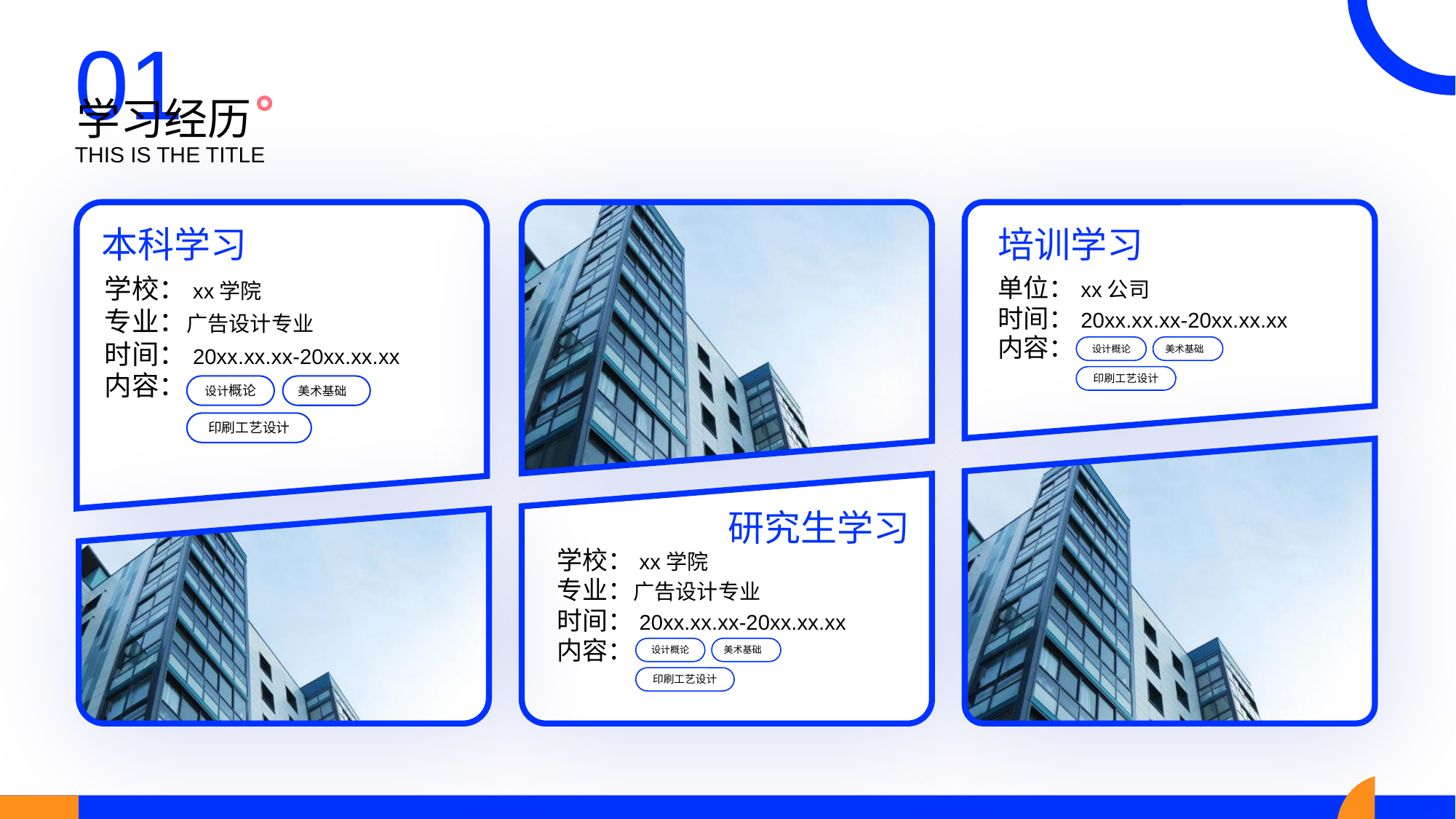

01
学习经历
THIS IS THE TITLE

本科学习
培训学习
学校：xx学院
专业：广告设计专业
时间：20xx.xx.xx-20xx.xx.xx
单位：xx公司
时间：20xx.xx.xx-20xx.xx.xx
内容：
设计概论
美术基础
内容：
设计概论
美术基础
印刷工艺设计
印刷工艺设计

研究生学习
学校：xx学院
专业：广告设计专业
时间：20xx.xx.xx-20xx.xx.xx
内容：
设计概论
美术基础
印刷工艺设计